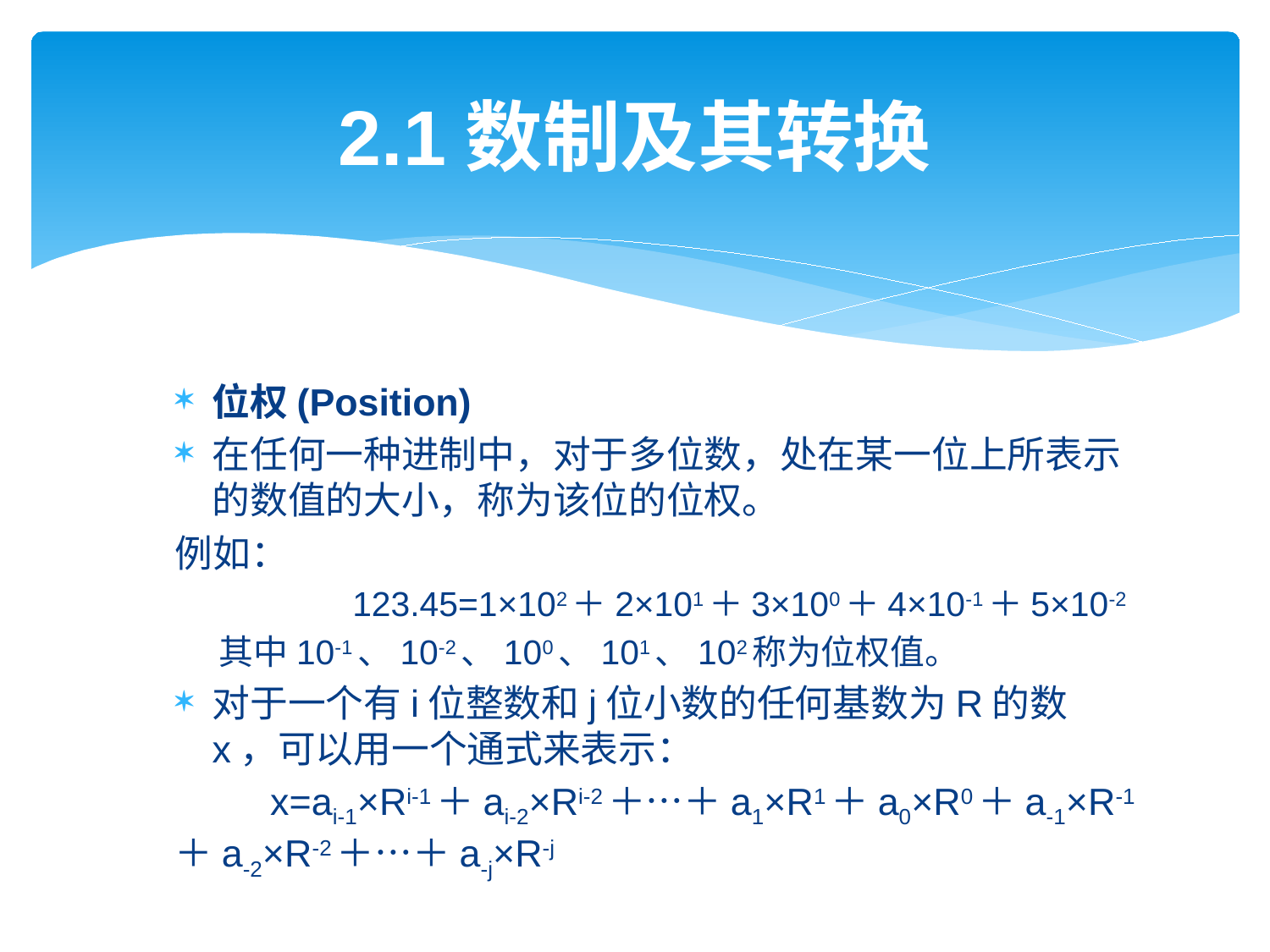

# 2.1数制及其转换
位权(Position)
在任何一种进制中，对于多位数，处在某一位上所表示的数值的大小，称为该位的位权。
例如：
              123.45=1×102＋2×101＋3×100＋4×10-1＋5×10-2
其中10-1、10-2、100、101、102称为位权值。
对于一个有i位整数和j位小数的任何基数为R的数x，可以用一个通式来表示：
         x=ai-1×Ri-1＋ai-2×Ri-2＋…＋a1×R1＋a0×R0＋a-1×R-1＋a-2×R-2＋…＋a-j×R-j